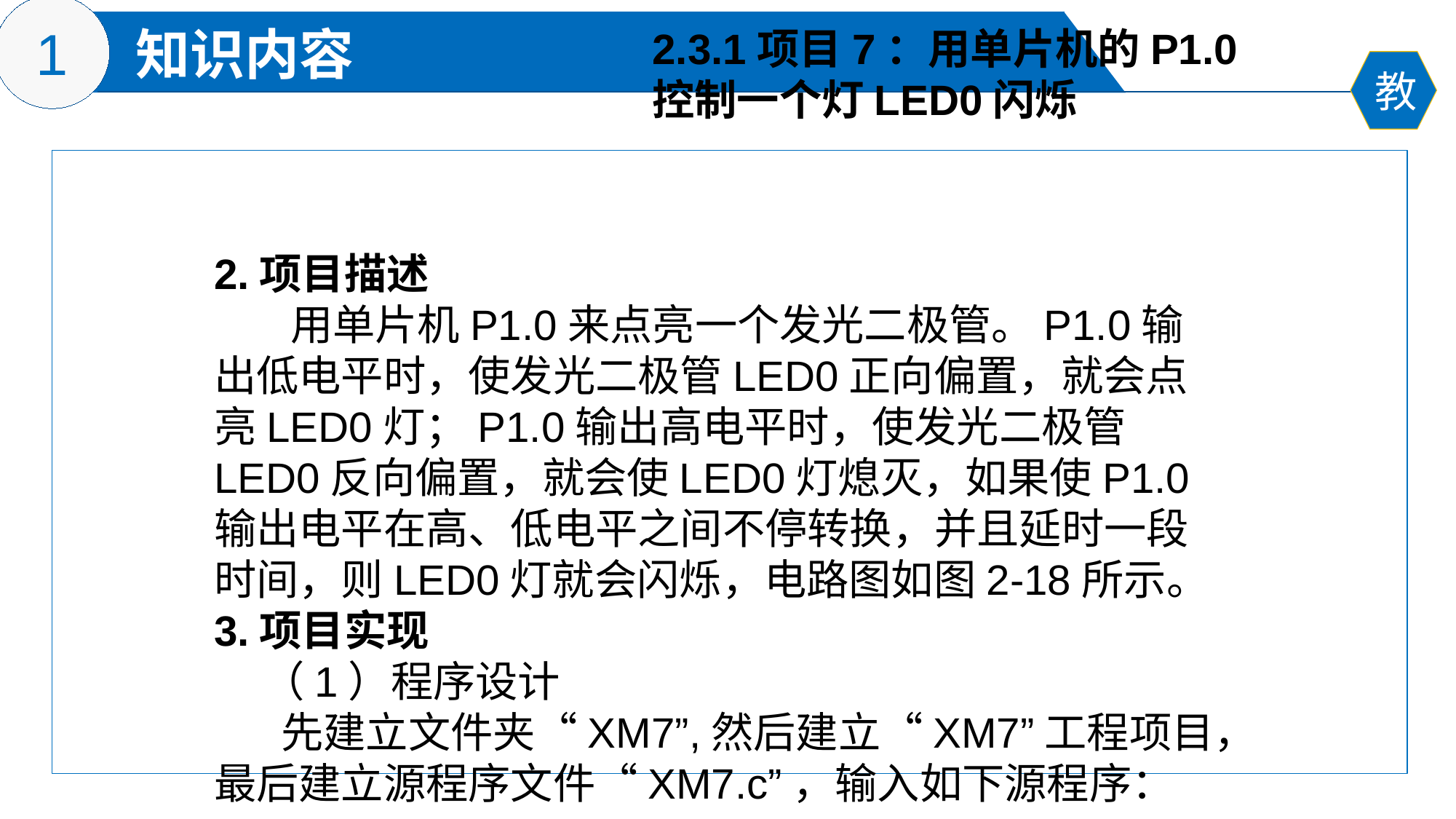

2.3.1项目7：用单片机的P1.0控制一个灯LED0闪烁

2.项目描述
       用单片机P1.0来点亮一个发光二极管。P1.0输出低电平时，使发光二极管LED0正向偏置，就会点亮LED0灯；P1.0输出高电平时，使发光二极管LED0反向偏置，就会使LED0灯熄灭，如果使P1.0输出电平在高、低电平之间不停转换，并且延时一段时间，则LED0灯就会闪烁，电路图如图2-18所示。
3.项目实现
    （1）程序设计
      先建立文件夹“XM7”,然后建立“XM7”工程项目，最后建立源程序文件“XM7.c”，输入如下源程序：